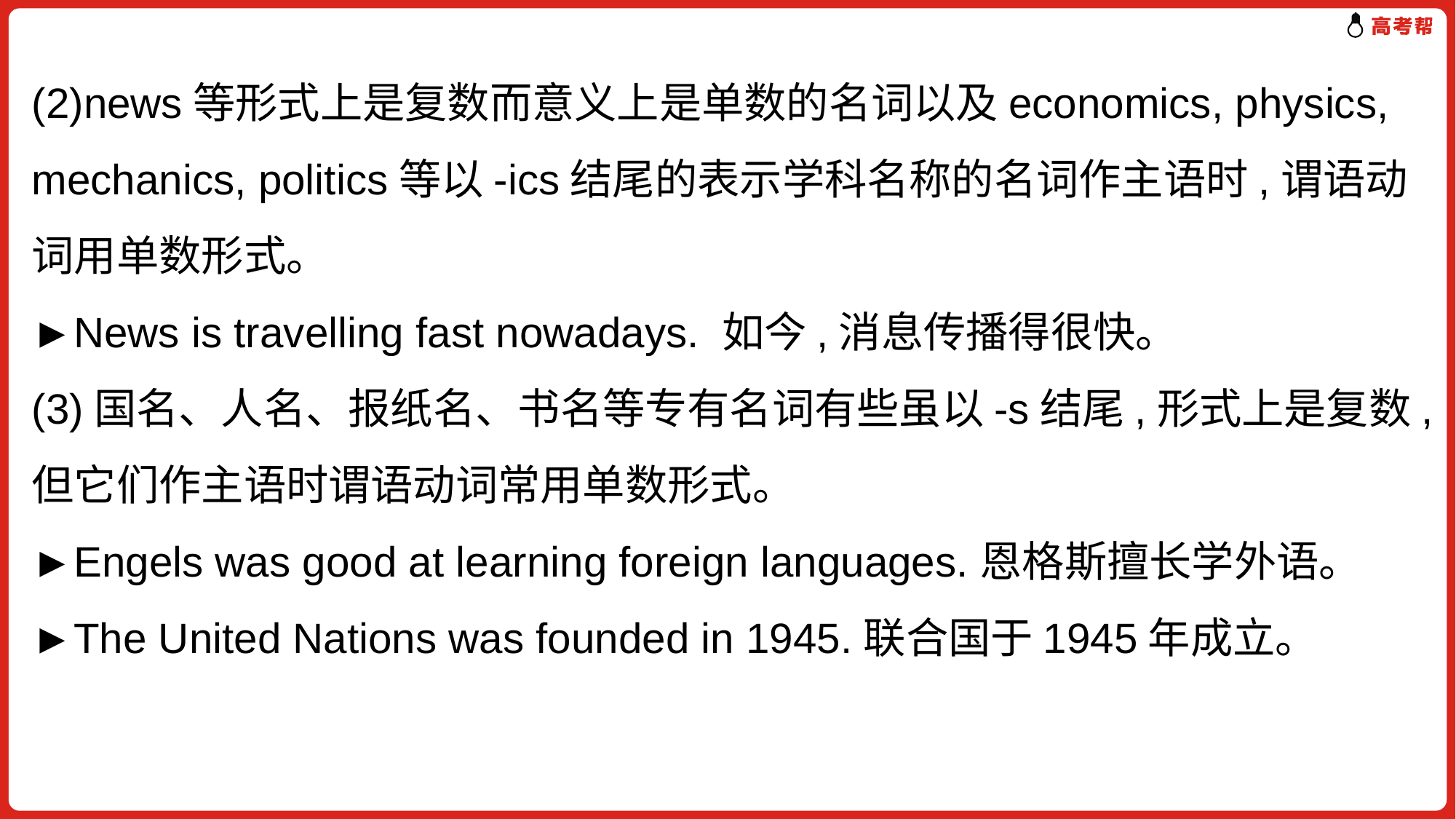

(2)news等形式上是复数而意义上是单数的名词以及economics, physics, mechanics, politics等以-ics结尾的表示学科名称的名词作主语时,谓语动词用单数形式。
►News is travelling fast nowadays. 如今,消息传播得很快。
(3)国名、人名、报纸名、书名等专有名词有些虽以-s结尾,形式上是复数,但它们作主语时谓语动词常用单数形式。
►Engels was good at learning foreign languages.恩格斯擅长学外语。
►The United Nations was founded in 1945.联合国于1945年成立。